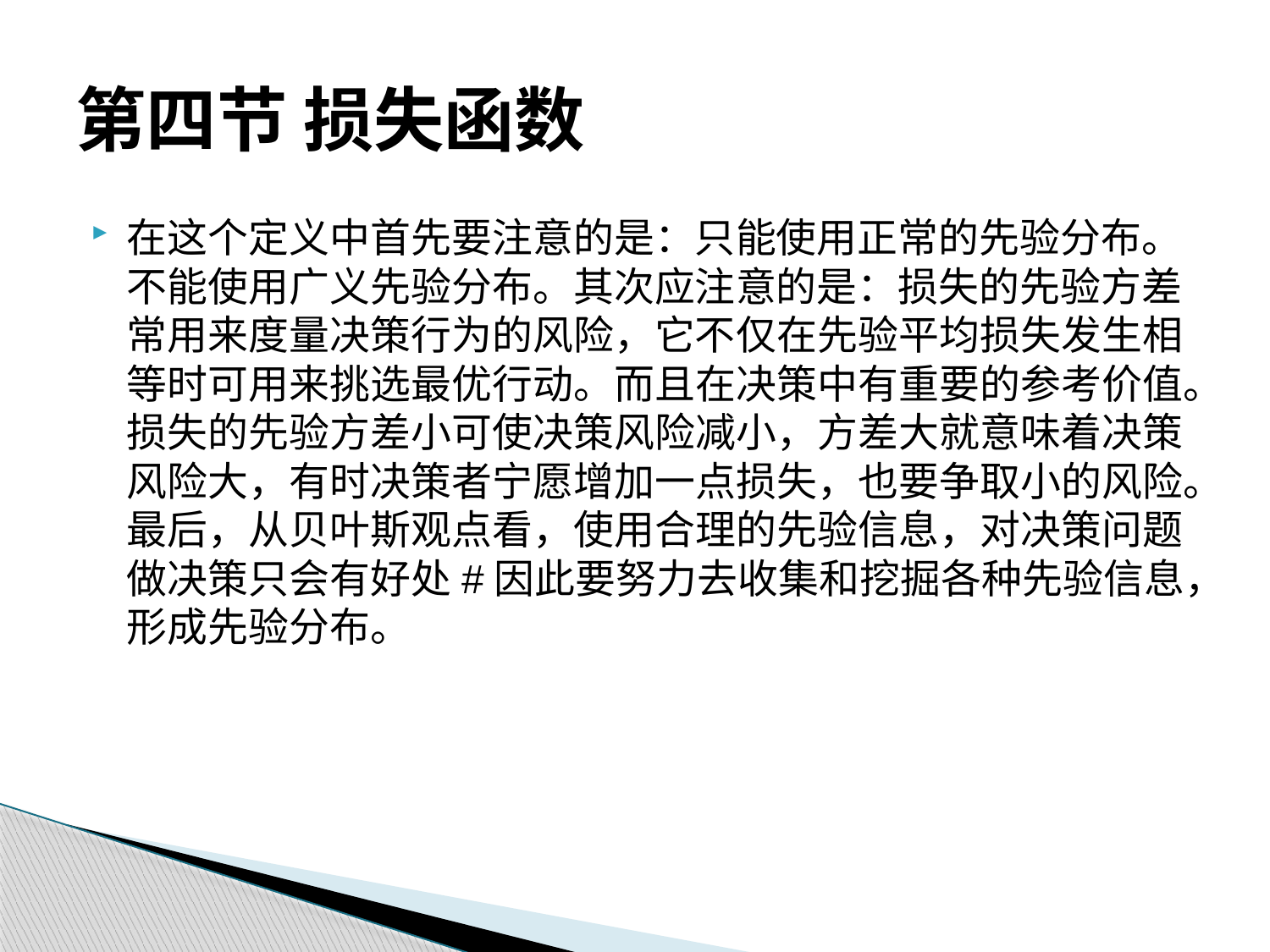

# 第四节 损失函数
在这个定义中首先要注意的是：只能使用正常的先验分布。不能使用广义先验分布。其次应注意的是：损失的先验方差常用来度量决策行为的风险，它不仅在先验平均损失发生相等时可用来挑选最优行动。而且在决策中有重要的参考价值。损失的先验方差小可使决策风险减小，方差大就意味着决策风险大，有时决策者宁愿增加一点损失，也要争取小的风险。最后，从贝叶斯观点看，使用合理的先验信息，对决策问题做决策只会有好处#因此要努力去收集和挖掘各种先验信息，形成先验分布。